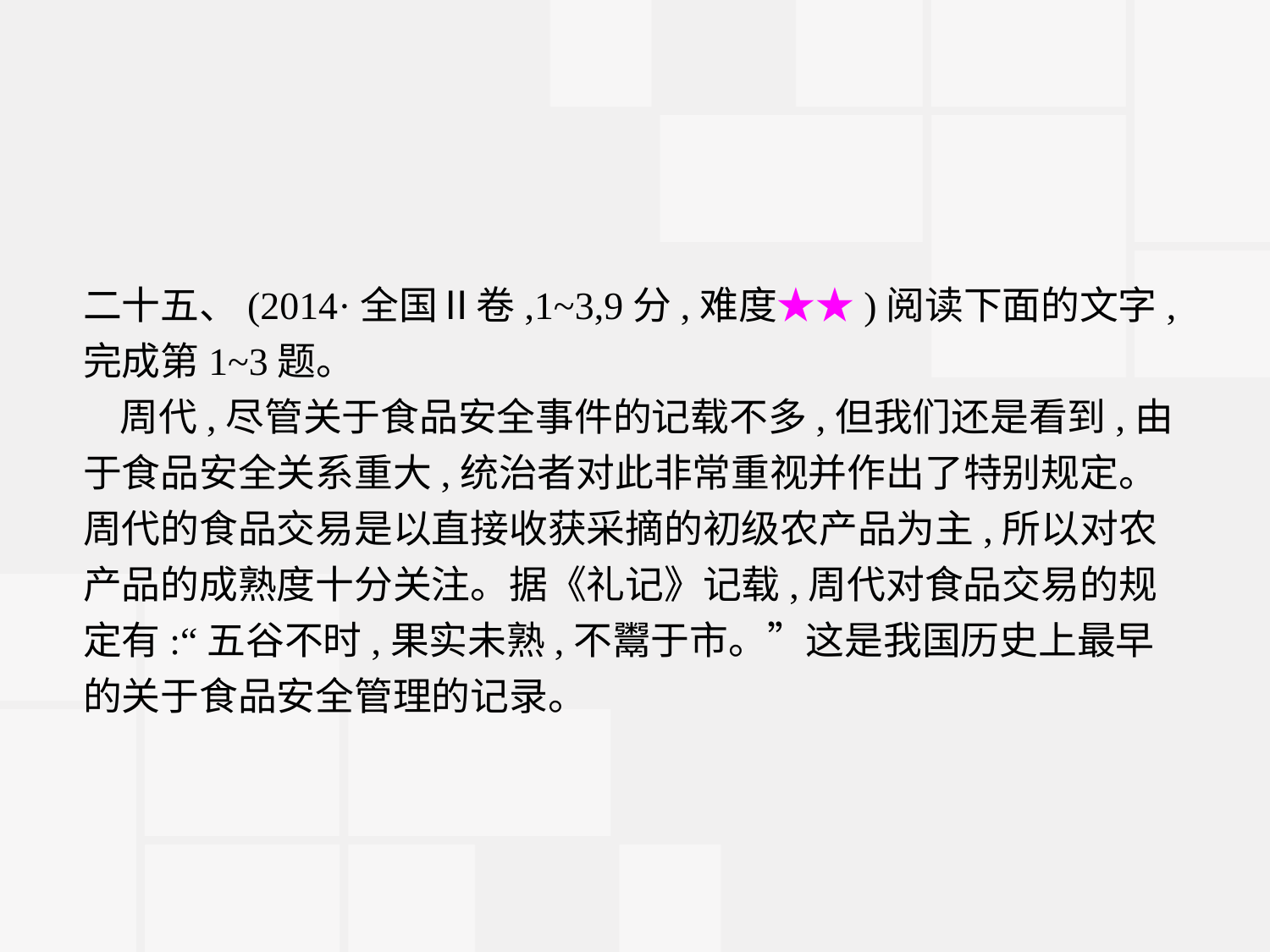

二十五、(2014·全国Ⅱ卷,1~3,9分,难度★★)阅读下面的文字,完成第1~3题。
周代,尽管关于食品安全事件的记载不多,但我们还是看到,由于食品安全关系重大,统治者对此非常重视并作出了特别规定。周代的食品交易是以直接收获采摘的初级农产品为主,所以对农产品的成熟度十分关注。据《礼记》记载,周代对食品交易的规定有:“五谷不时,果实未熟,不鬻于市。”这是我国历史上最早的关于食品安全管理的记录。